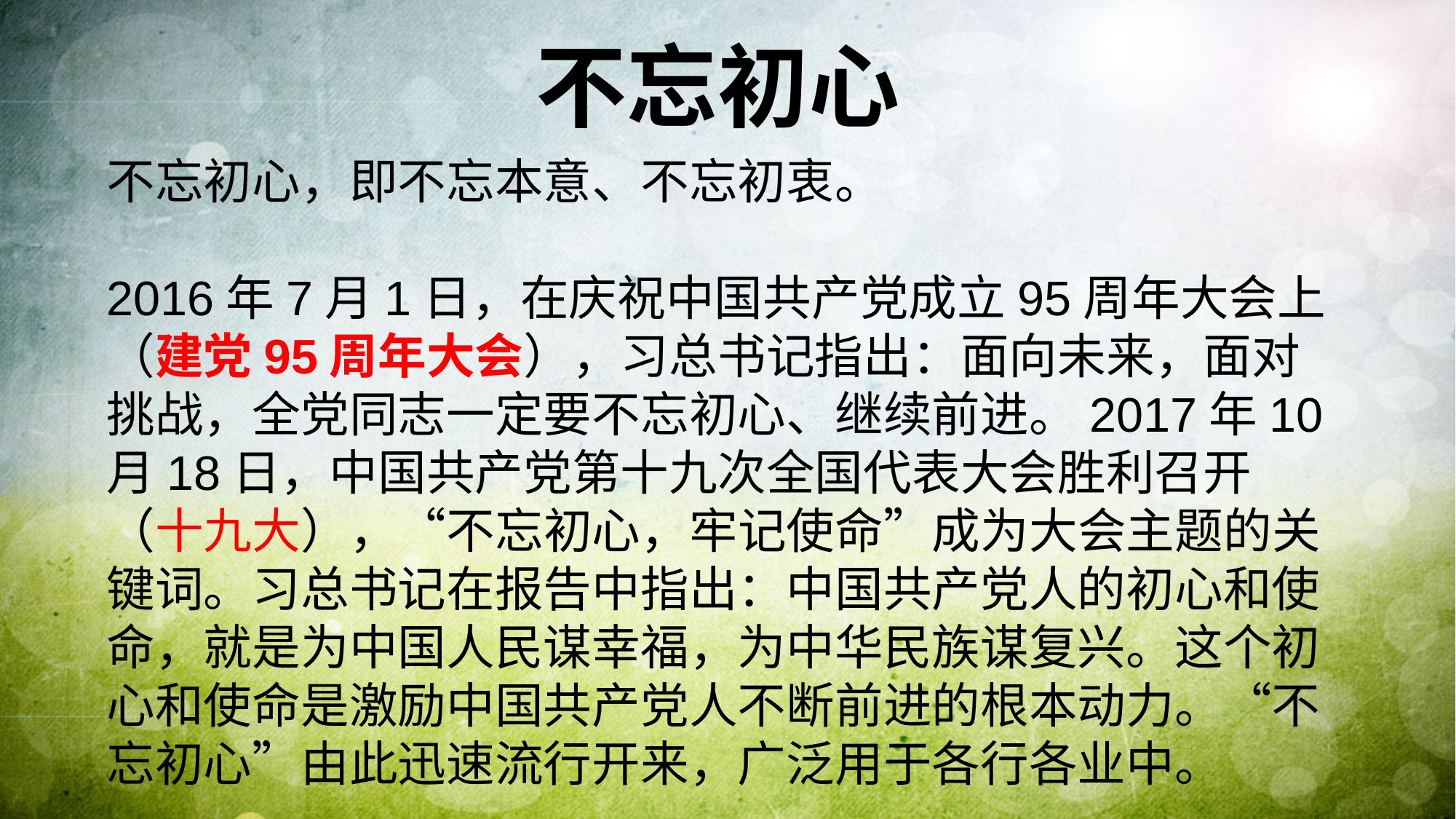

不忘初心
不忘初心，即不忘本意、不忘初衷。

2016年7月1日，在庆祝中国共产党成立95周年大会上（建党95周年大会），习总书记指出：面向未来，面对挑战，全党同志一定要不忘初心、继续前进。2017年10月18日，中国共产党第十九次全国代表大会胜利召开（十九大），“不忘初心，牢记使命”成为大会主题的关键词。习总书记在报告中指出：中国共产党人的初心和使命，就是为中国人民谋幸福，为中华民族谋复兴。这个初心和使命是激励中国共产党人不断前进的根本动力。“不忘初心”由此迅速流行开来，广泛用于各行各业中。